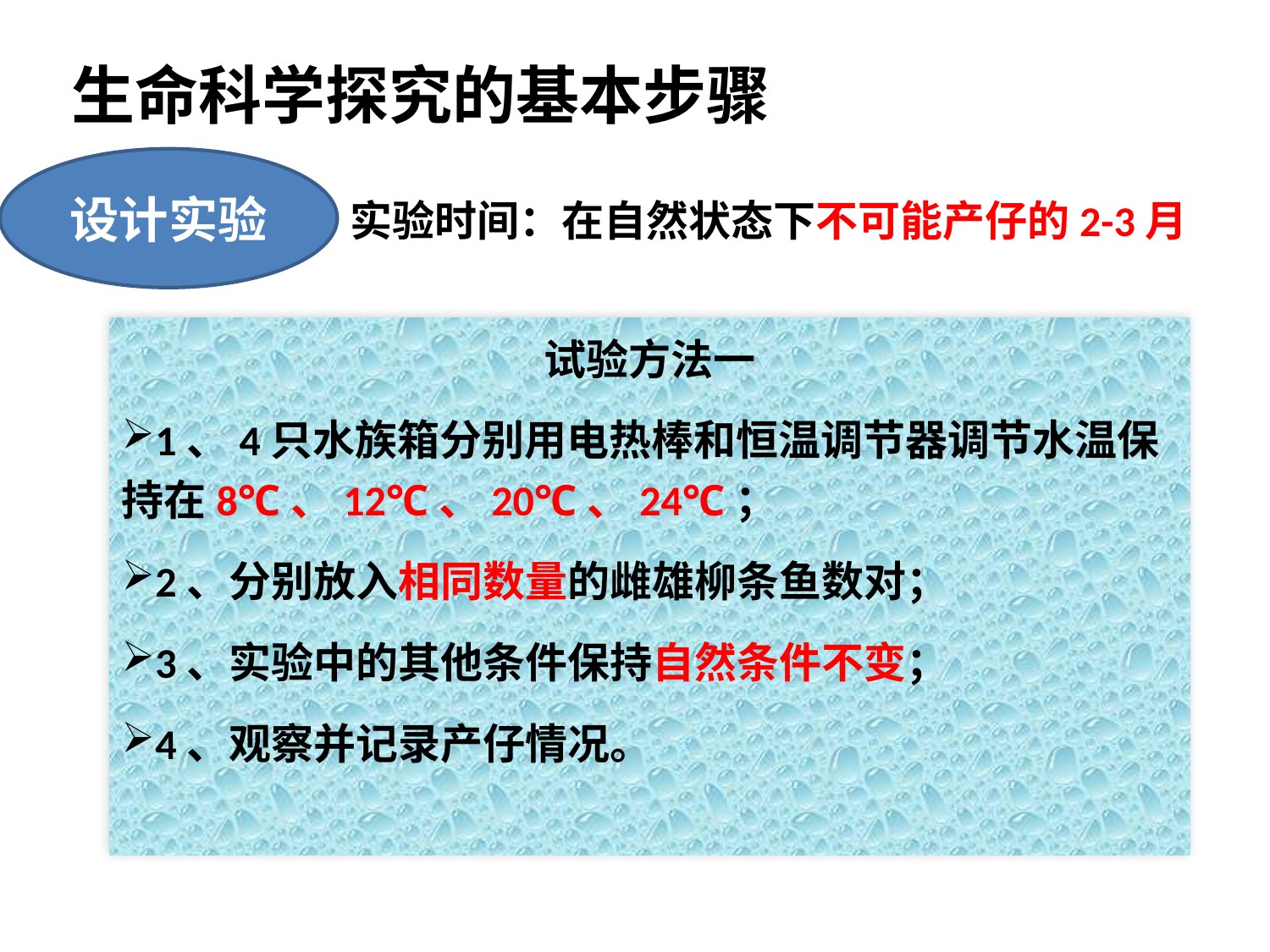

生命科学探究的基本步骤
设计实验
实验时间：在自然状态下不可能产仔的2-3月
试验方法一
1、4只水族箱分别用电热棒和恒温调节器调节水温保持在8℃、12℃、20℃、24℃；
2、分别放入相同数量的雌雄柳条鱼数对；
3、实验中的其他条件保持自然条件不变；
4、观察并记录产仔情况。